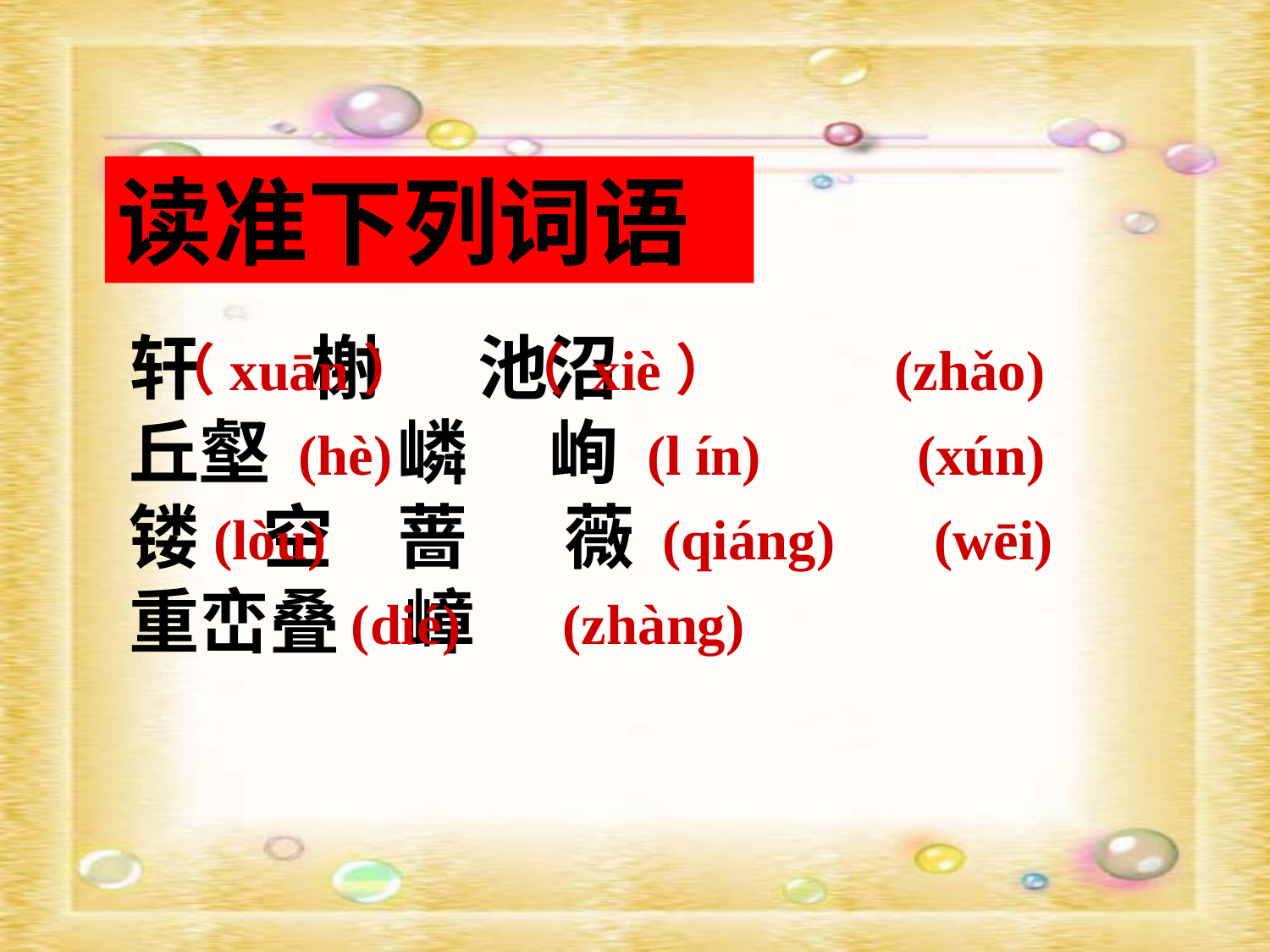

读准下列词语
轩       榭      池沼
丘壑        嶙     峋
镂    空    蔷      薇
重峦叠    嶂
（xuān）       （ xiè）
(zhǎo)
(hè)
(l ín)           (xún)
(lòu)
(qiáng)       (wēi)
(dié)
(zhàng)